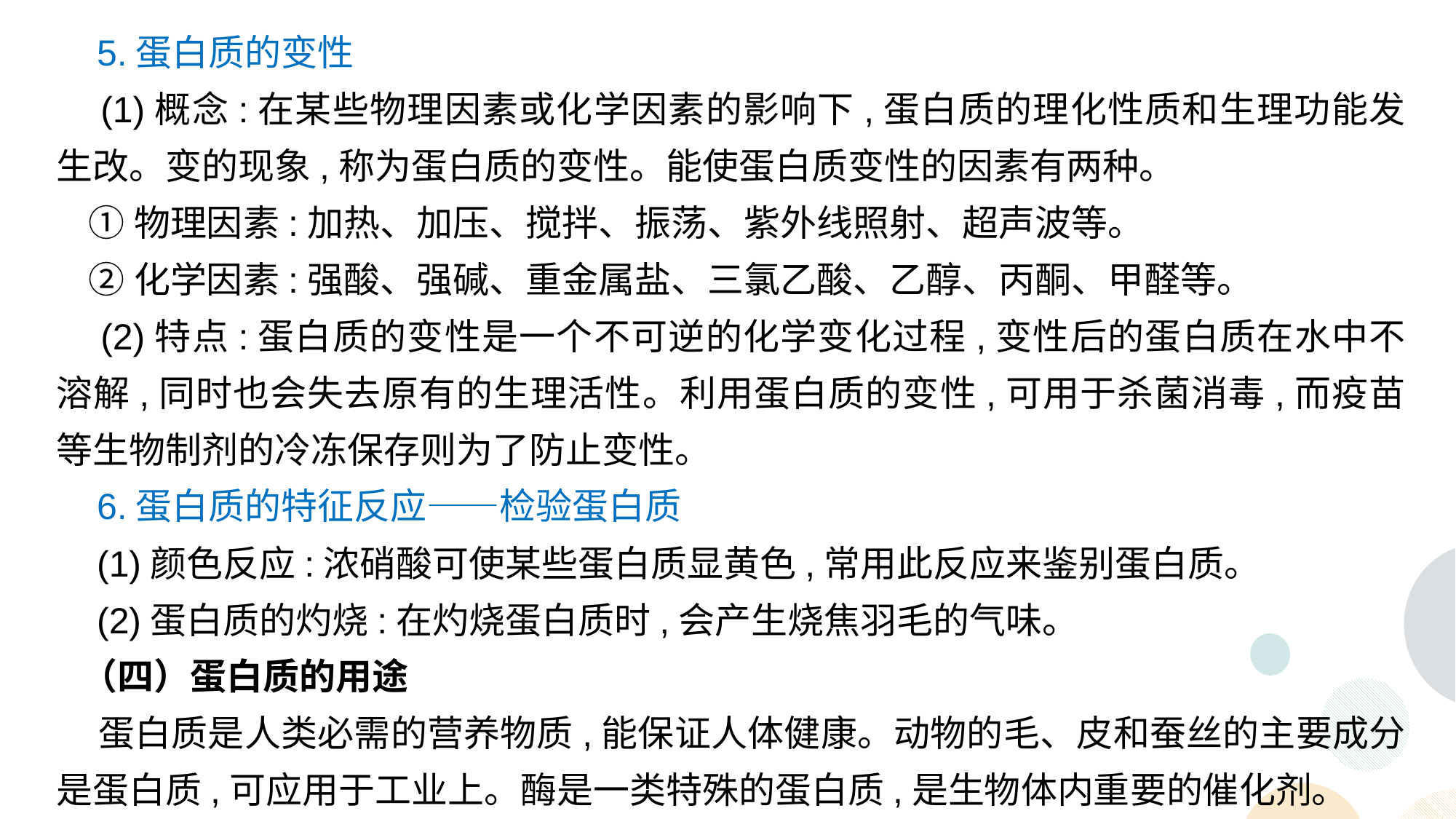

5.蛋白质的变性
    (1)概念:在某些物理因素或化学因素的影响下,蛋白质的理化性质和生理功能发生改。变的现象,称为蛋白质的变性。能使蛋白质变性的因素有两种。
    ①物理因素:加热、加压、搅拌、振荡、紫外线照射、超声波等。
    ②化学因素:强酸、强碱、重金属盐、三氯乙酸、乙醇、丙酮、甲醛等。
    (2)特点:蛋白质的变性是一个不可逆的化学变化过程,变性后的蛋白质在水中不溶解,同时也会失去原有的生理活性。利用蛋白质的变性,可用于杀菌消毒,而疫苗等生物制剂的冷冻保存则为了防止变性。
    6.蛋白质的特征反应——检验蛋白质
    (1)颜色反应:浓硝酸可使某些蛋白质显黄色,常用此反应来鉴别蛋白质。
    (2)蛋白质的灼烧:在灼烧蛋白质时,会产生烧焦羽毛的气味。
  （四）蛋白质的用途
    蛋白质是人类必需的营养物质,能保证人体健康。动物的毛、皮和蚕丝的主要成分是蛋白质,可应用于工业上。酶是一类特殊的蛋白质,是生物体内重要的催化剂。